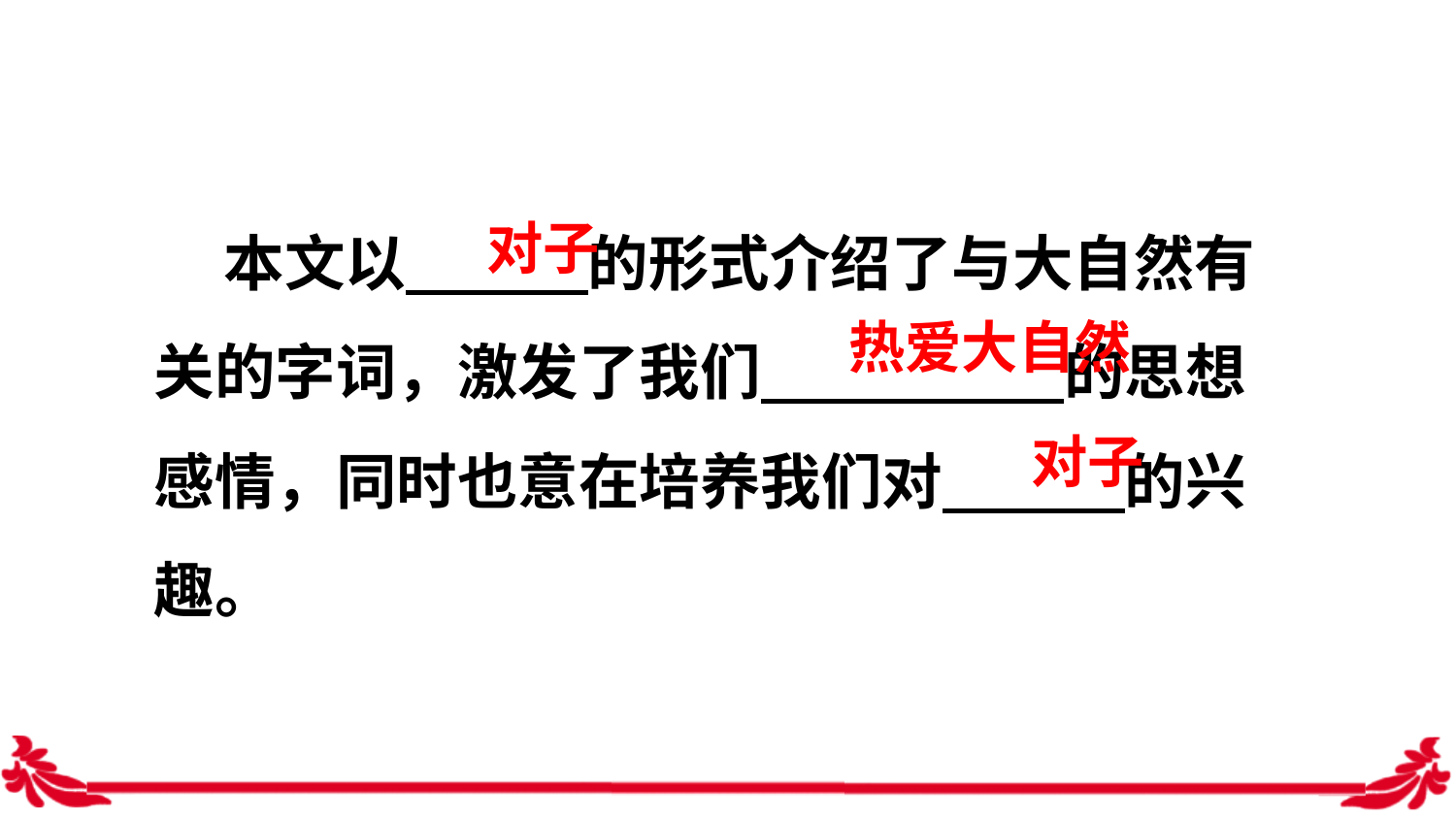

本文以　　　的形式介绍了与大自然有关的字词，激发了我们　　　　　的思想感情，同时也意在培养我们对　　　的兴趣。
对子
热爱大自然
对子